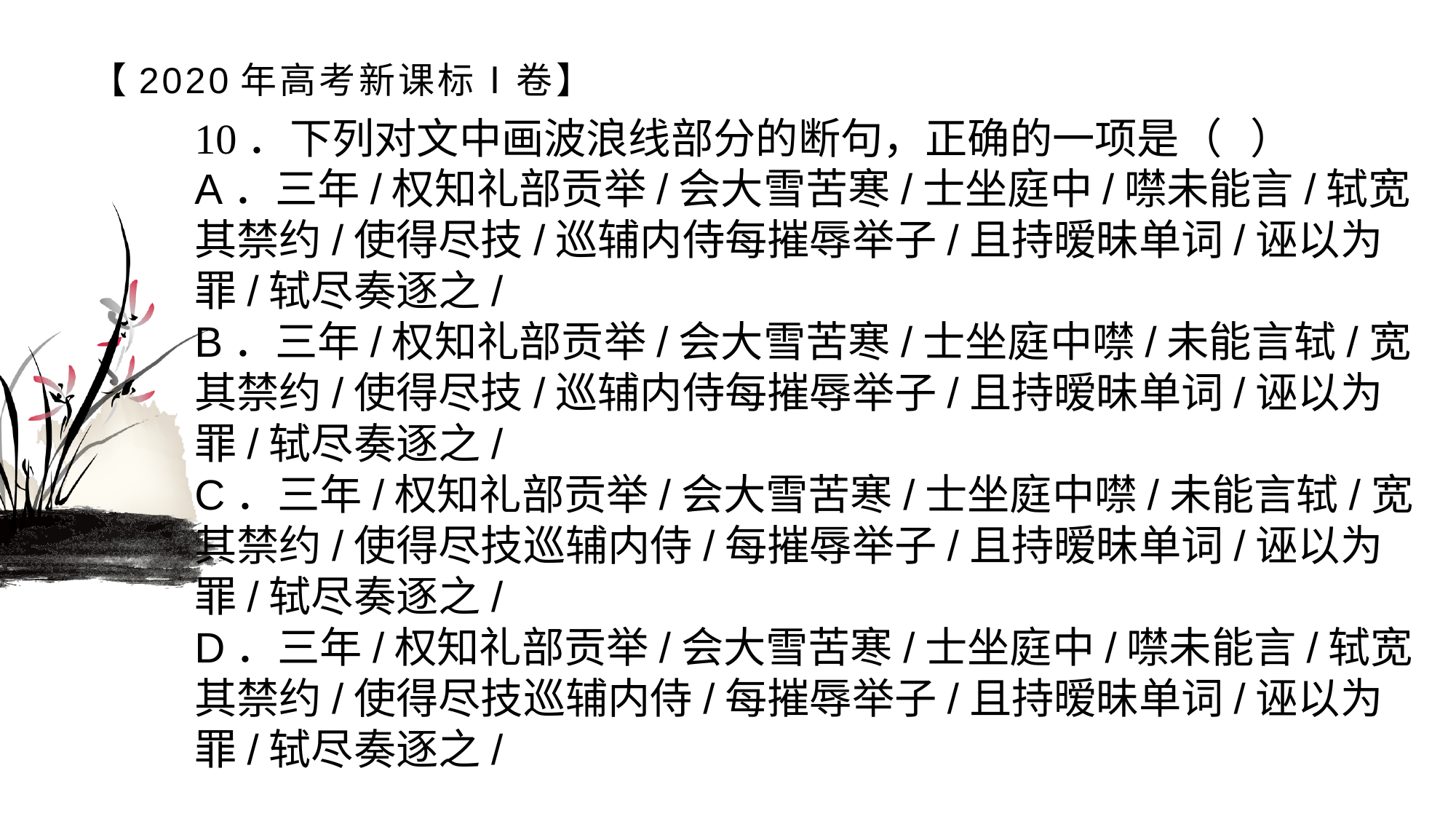

# 【2020年高考新课标Ⅰ卷】
10．下列对文中画波浪线部分的断句，正确的一项是（   ）A．三年/权知礼部贡举/会大雪苦寒/士坐庭中/噤未能言/轼宽其禁约/使得尽技/巡辅内侍每摧辱举子/且持暧昧单词/诬以为罪/轼尽奏逐之/B．三年/权知礼部贡举/会大雪苦寒/士坐庭中噤/未能言轼/宽其禁约/使得尽技/巡辅内侍每摧辱举子/且持暧昧单词/诬以为罪/轼尽奏逐之/C．三年/权知礼部贡举/会大雪苦寒/士坐庭中噤/未能言轼/宽其禁约/使得尽技巡辅内侍/每摧辱举子/且持暧昧单词/诬以为罪/轼尽奏逐之/D．三年/权知礼部贡举/会大雪苦寒/士坐庭中/噤未能言/轼宽其禁约/使得尽技巡辅内侍/每摧辱举子/且持暧昧单词/诬以为罪/轼尽奏逐之/